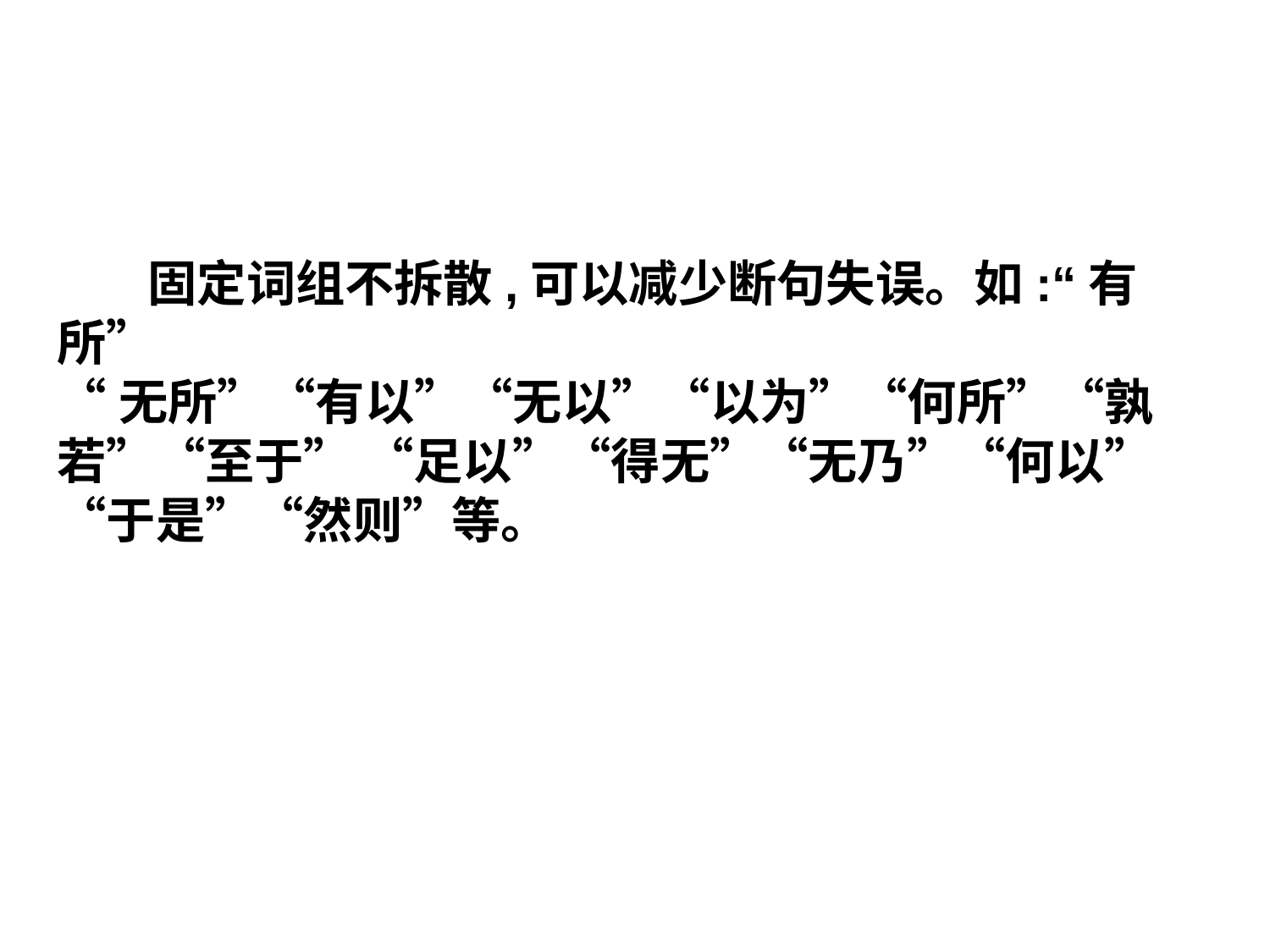

固定词组不拆散,可以减少断句失误。如:“有所”
“无所”“有以”“无以”“以为”“何所”“孰若”“至于” “足以”“得无”“无乃”“何以”“于是”“然则”等。